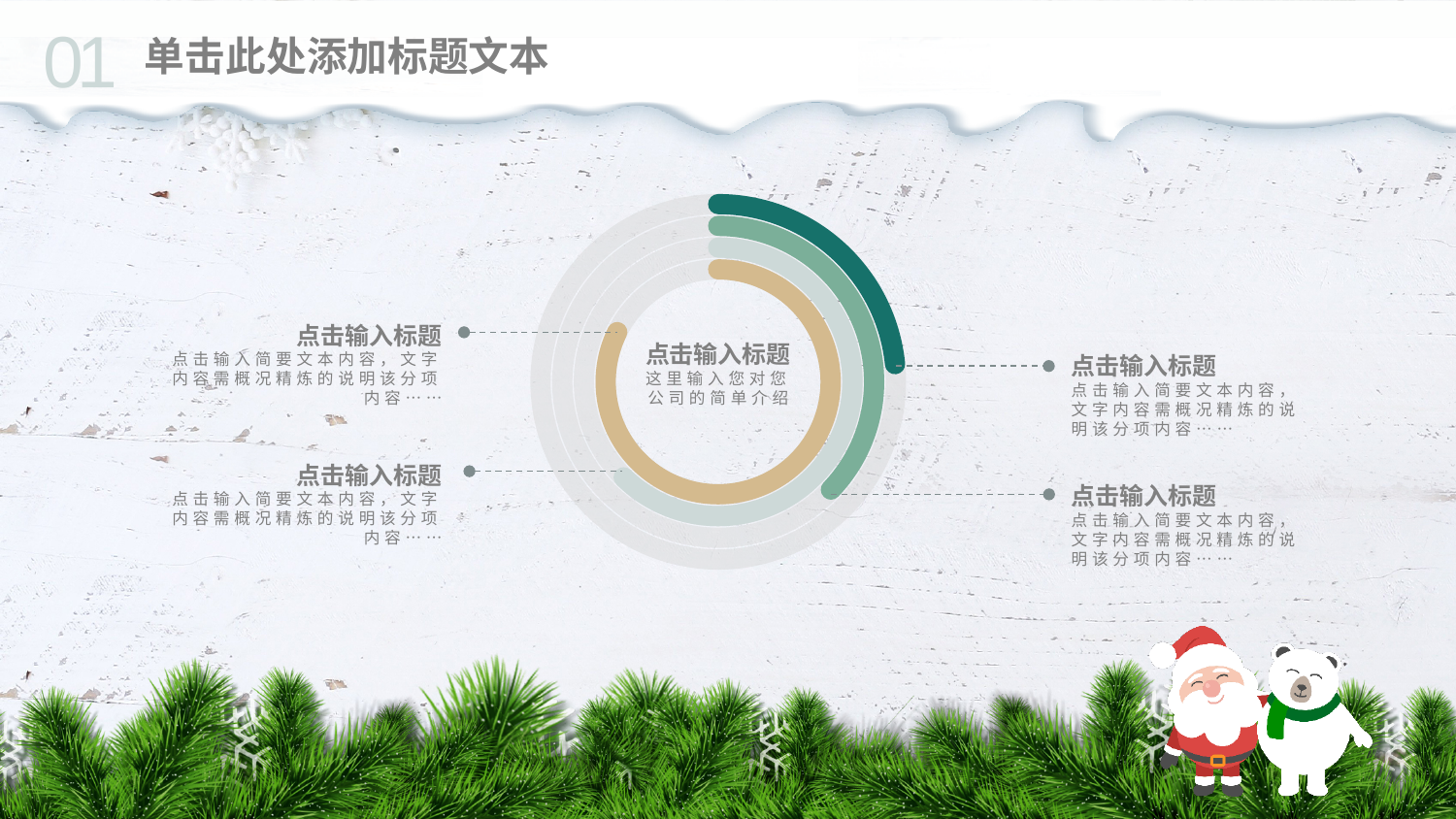

01
单击此处添加标题文本

点击输入标题
点击输入简要文本内容，文字内容需概况精炼的说明该分项内容……
点击输入标题
这里输入您对您公司的简单介绍
点击输入标题
点击输入简要文本内容，文字内容需概况精炼的说明该分项内容……
点击输入标题
点击输入简要文本内容，文字内容需概况精炼的说明该分项内容……
点击输入标题
点击输入简要文本内容，文字内容需概况精炼的说明该分项内容……